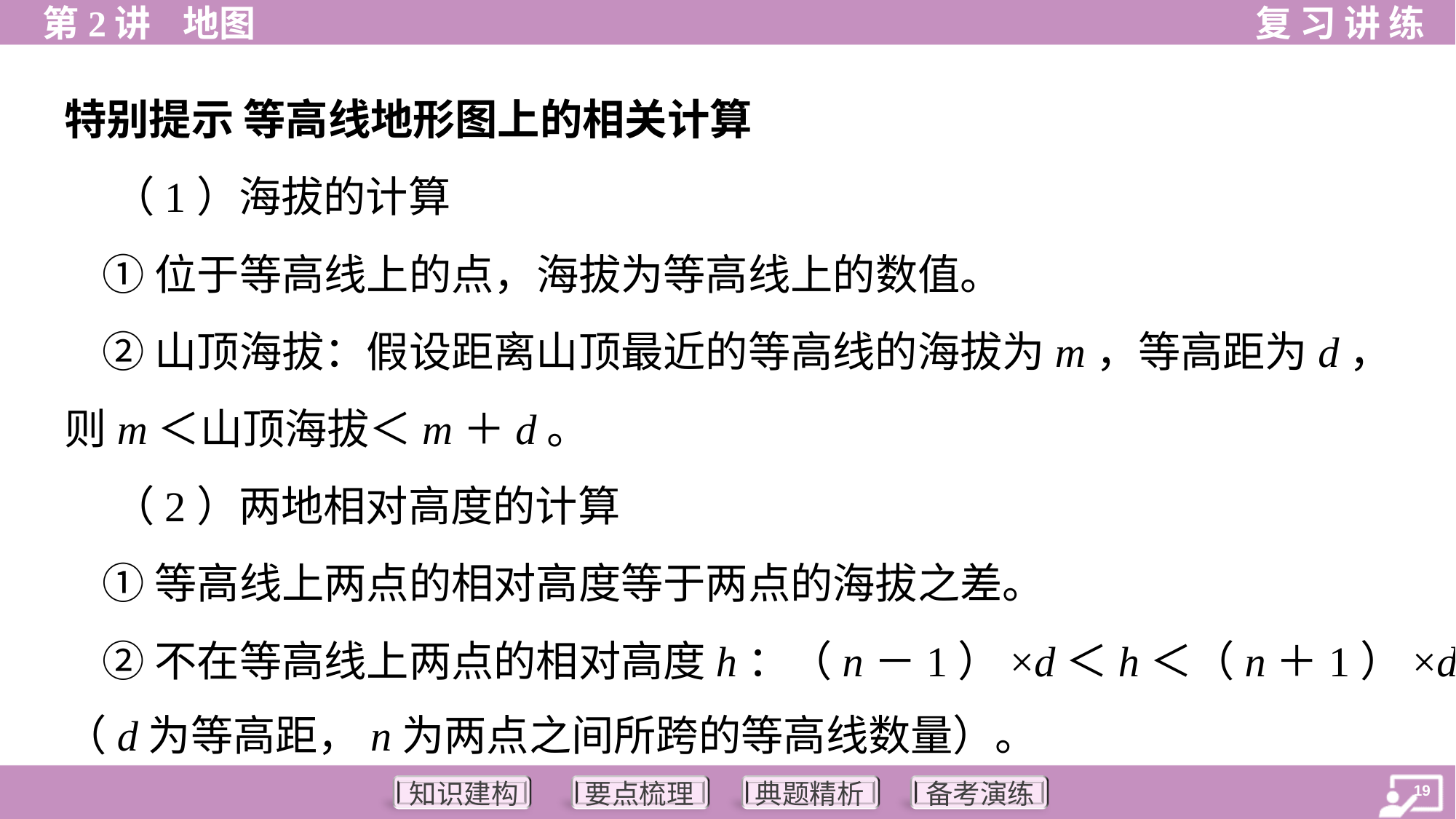

特别提示 等高线地形图上的相关计算
    （1）海拔的计算
    ①位于等高线上的点，海拔为等高线上的数值。
    ②山顶海拔：假设距离山顶最近的等高线的海拔为m，等高距为d，
则m＜山顶海拔＜m＋d。
    （2）两地相对高度的计算
    ①等高线上两点的相对高度等于两点的海拔之差。
    ②不在等高线上两点的相对高度h：（n－1）×d＜h＜（n＋1）×d
（d为等高距，n为两点之间所跨的等高线数量）。